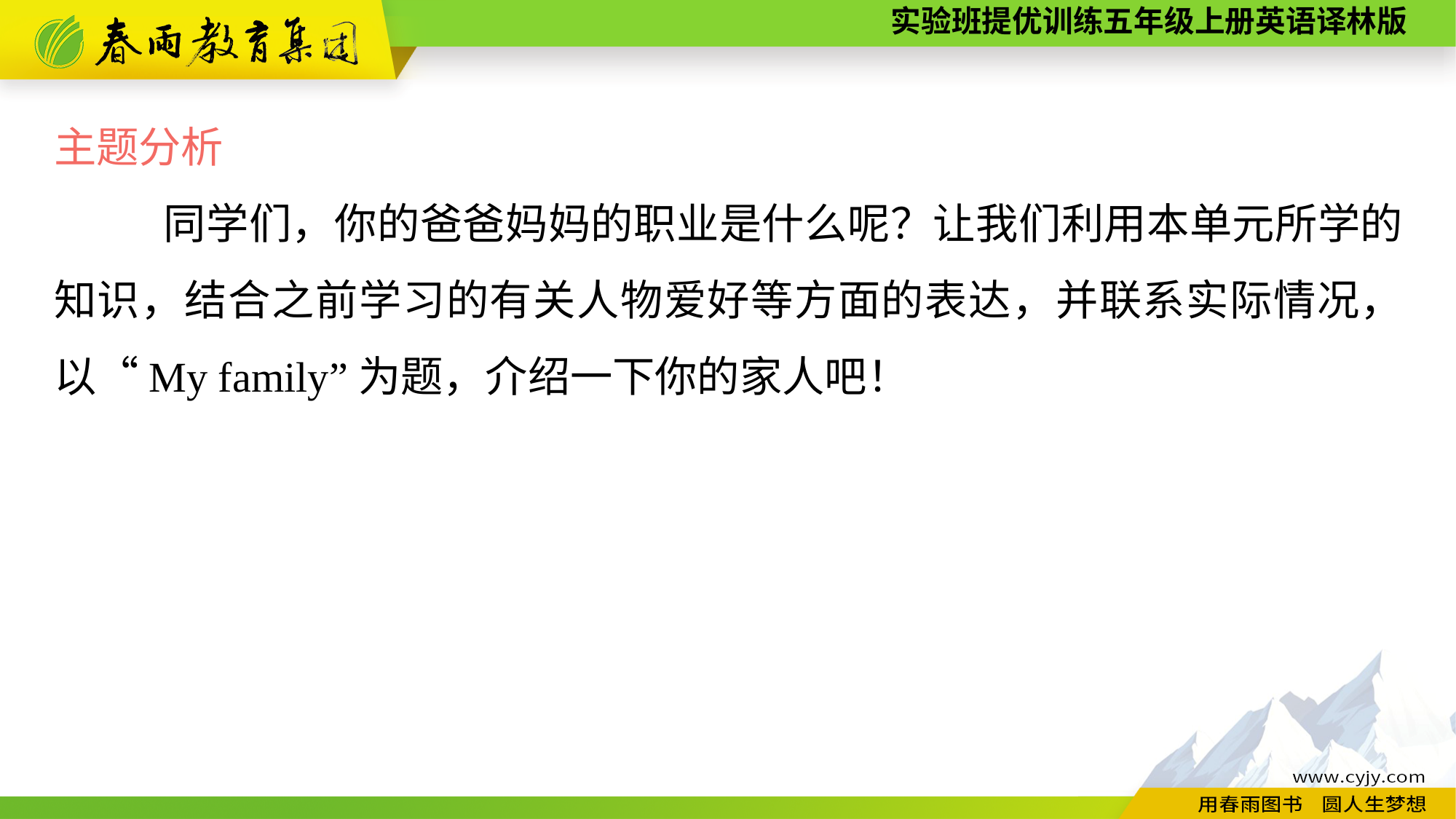

主题分析
	同学们，你的爸爸妈妈的职业是什么呢？让我们利用本单元所学的知识，结合之前学习的有关人物爱好等方面的表达，并联系实际情况，以“My family”为题，介绍一下你的家人吧！